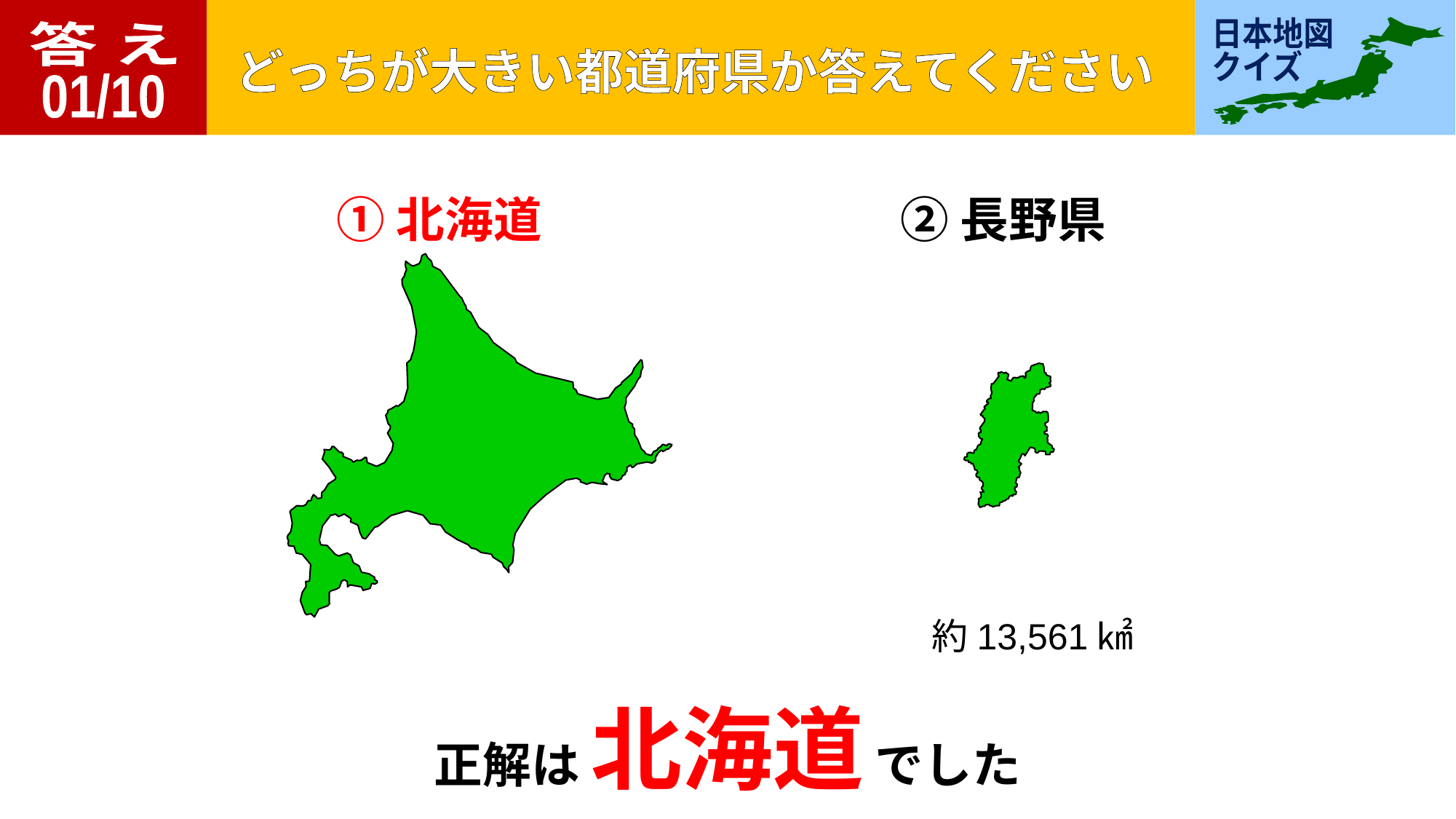

答 え
01/10
①北海道
②長野県

約13,561㎢
正解は 北海道 でした